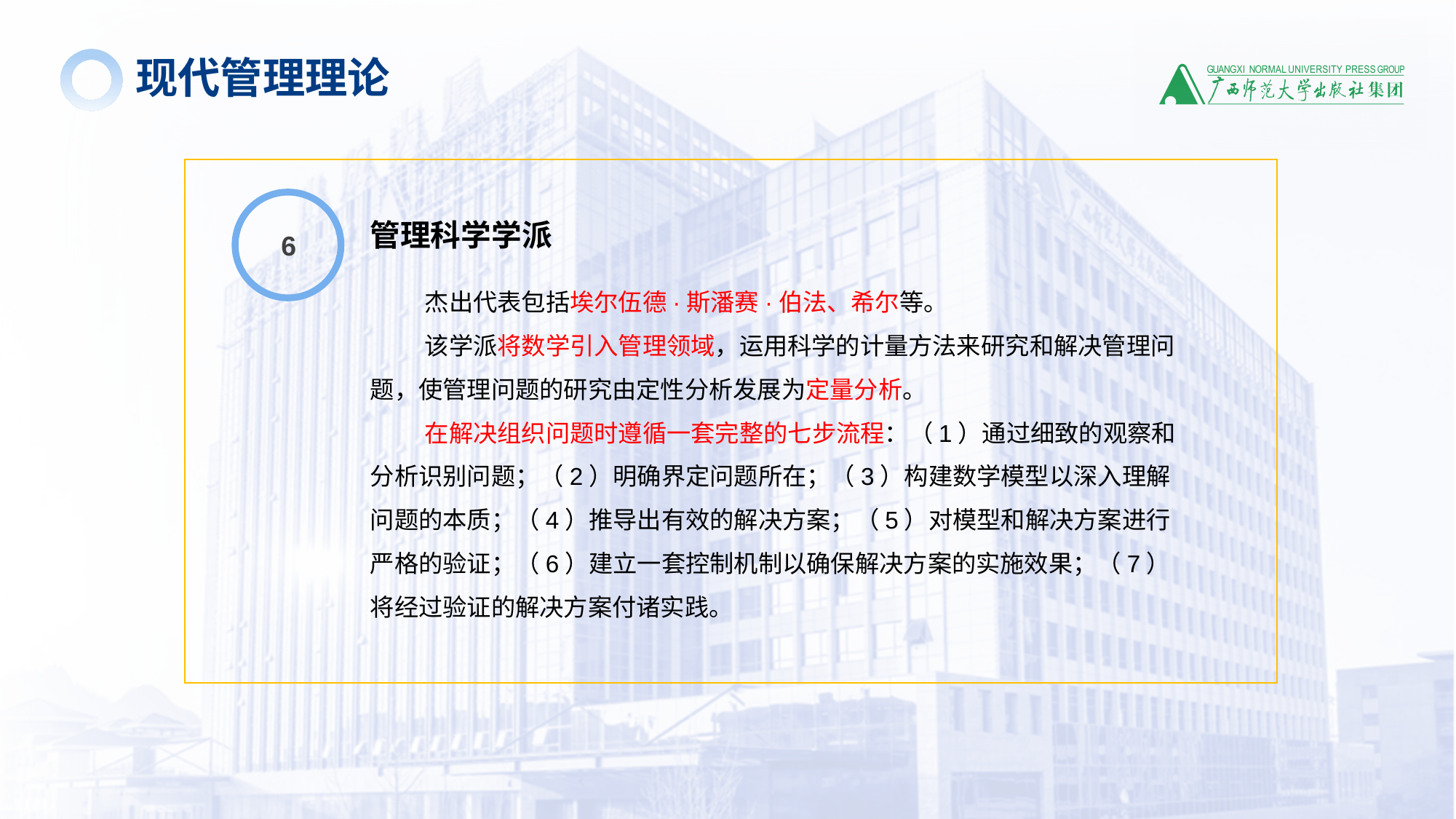

现代管理理论

6
管理科学学派
杰出代表包括埃尔伍德·斯潘赛·伯法、希尔等。
该学派将数学引入管理领域，运用科学的计量方法来研究和解决管理问题，使管理问题的研究由定性分析发展为定量分析。
在解决组织问题时遵循一套完整的七步流程：（1）通过细致的观察和分析识别问题；（2）明确界定问题所在；（3）构建数学模型以深入理解问题的本质；（4）推导出有效的解决方案；（5）对模型和解决方案进行严格的验证；（6）建立一套控制机制以确保解决方案的实施效果；（7）将经过验证的解决方案付诸实践。